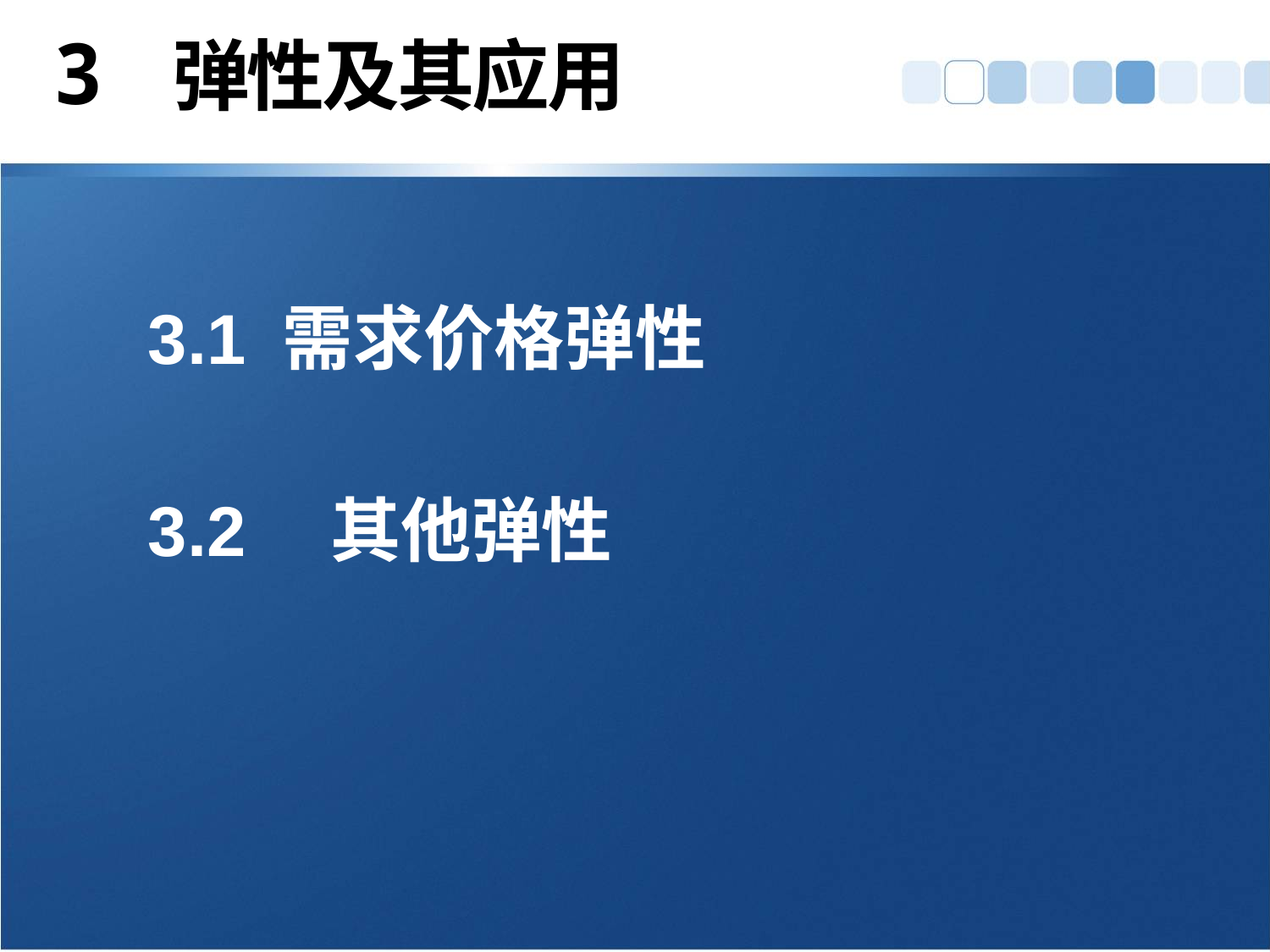

# 3 弹性及其应用
3.1 需求价格弹性
3.2	其他弹性